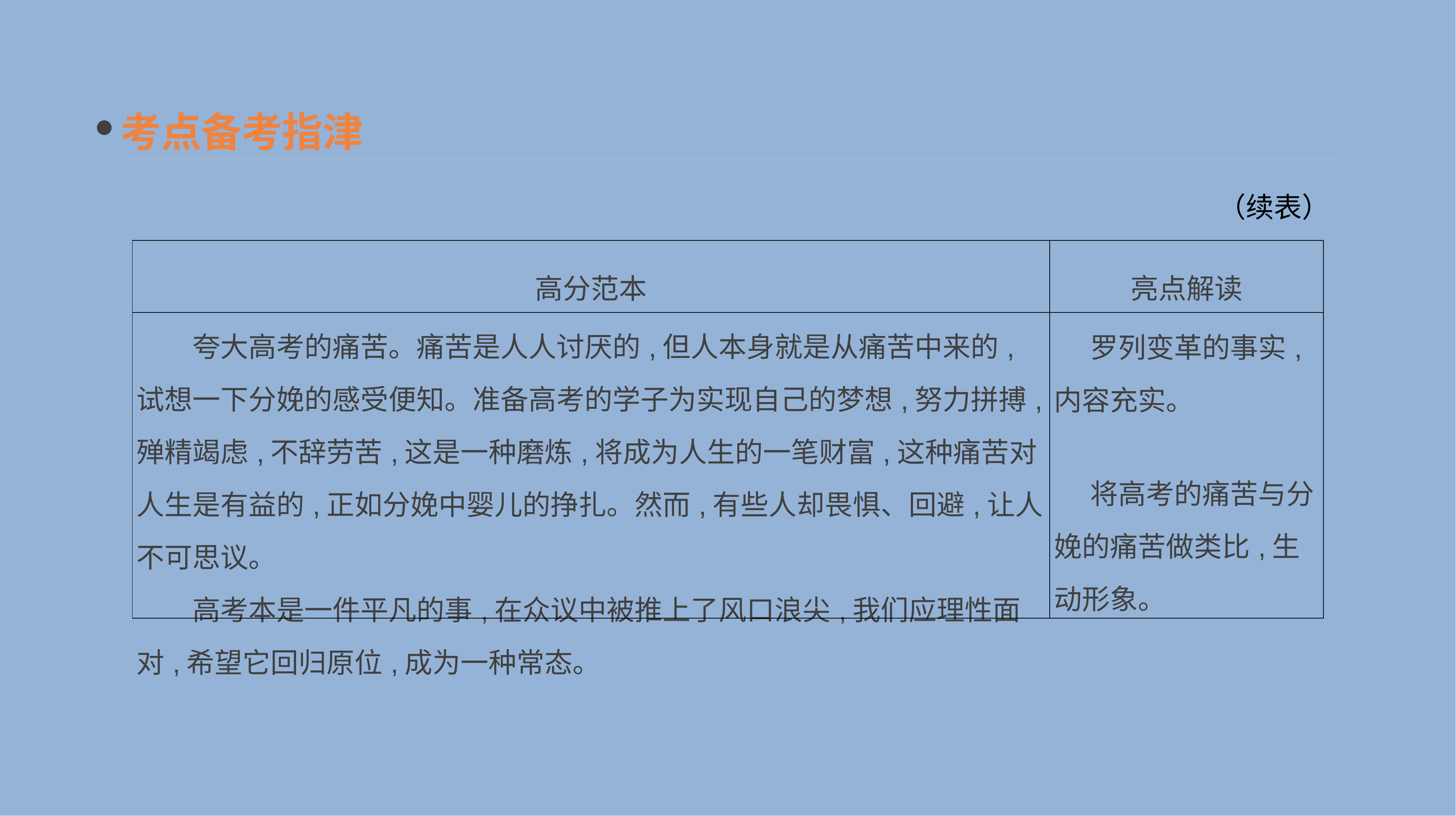

考点备考指津

（续表）
| 高分范本 | 亮点解读 |
| --- | --- |
| 夸大高考的痛苦。痛苦是人人讨厌的,但人本身就是从痛苦中来的,试想一下分娩的感受便知。准备高考的学子为实现自己的梦想,努力拼搏,殚精竭虑,不辞劳苦,这是一种磨炼,将成为人生的一笔财富,这种痛苦对人生是有益的,正如分娩中婴儿的挣扎。然而,有些人却畏惧、回避,让人不可思议。 　　高考本是一件平凡的事,在众议中被推上了风口浪尖,我们应理性面对,希望它回归原位,成为一种常态。 | 罗列变革的事实,内容充实。 　将高考的痛苦与分娩的痛苦做类比,生动形象。 |